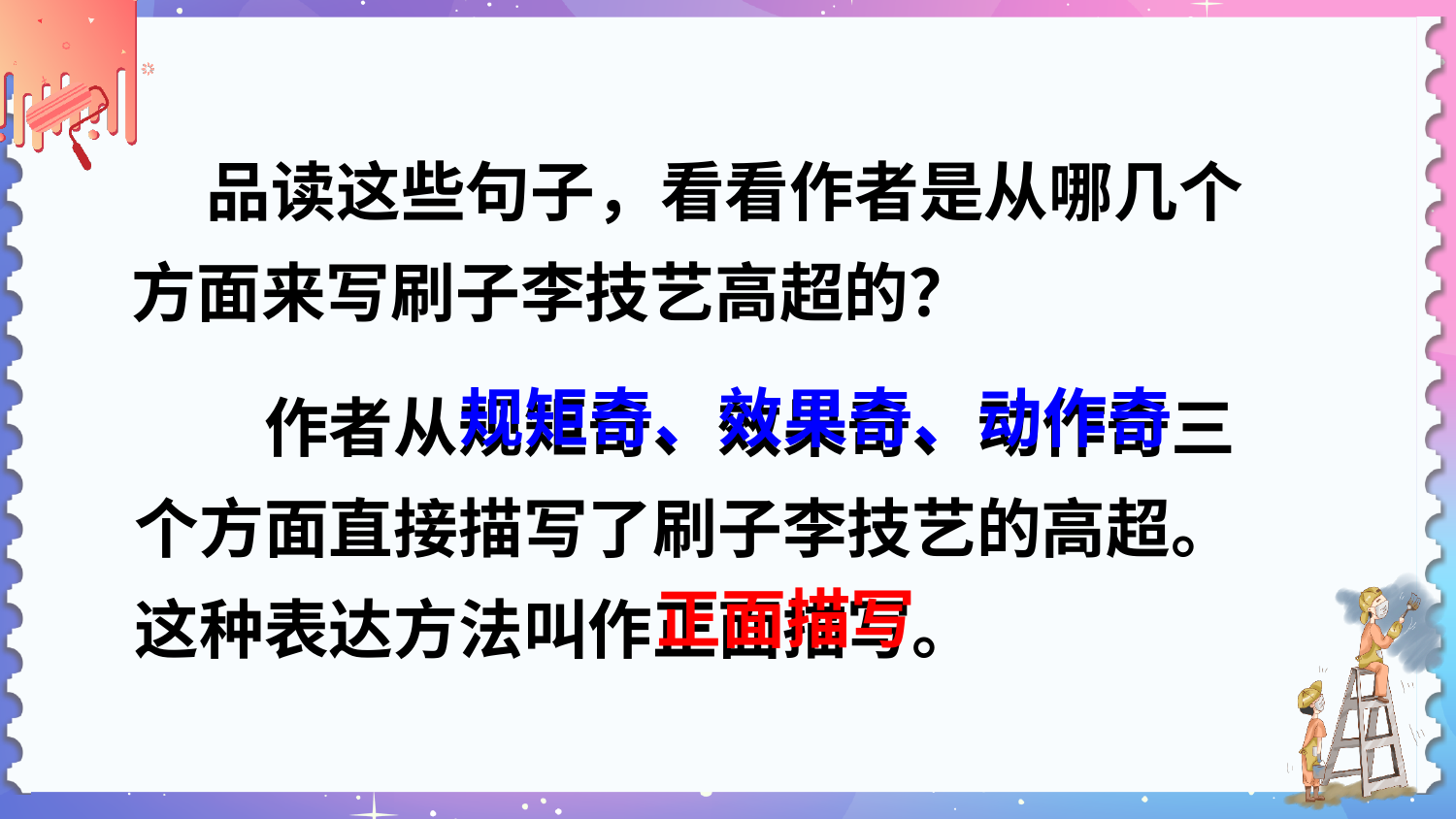

品读这些句子，看看作者是从哪几个方面来写刷子李技艺高超的？
　　作者从规矩奇、效果奇、动作奇三个方面直接描写了刷子李技艺的高超。这种表达方法叫作正面描写。
规矩奇、效果奇、动作奇
正面描写